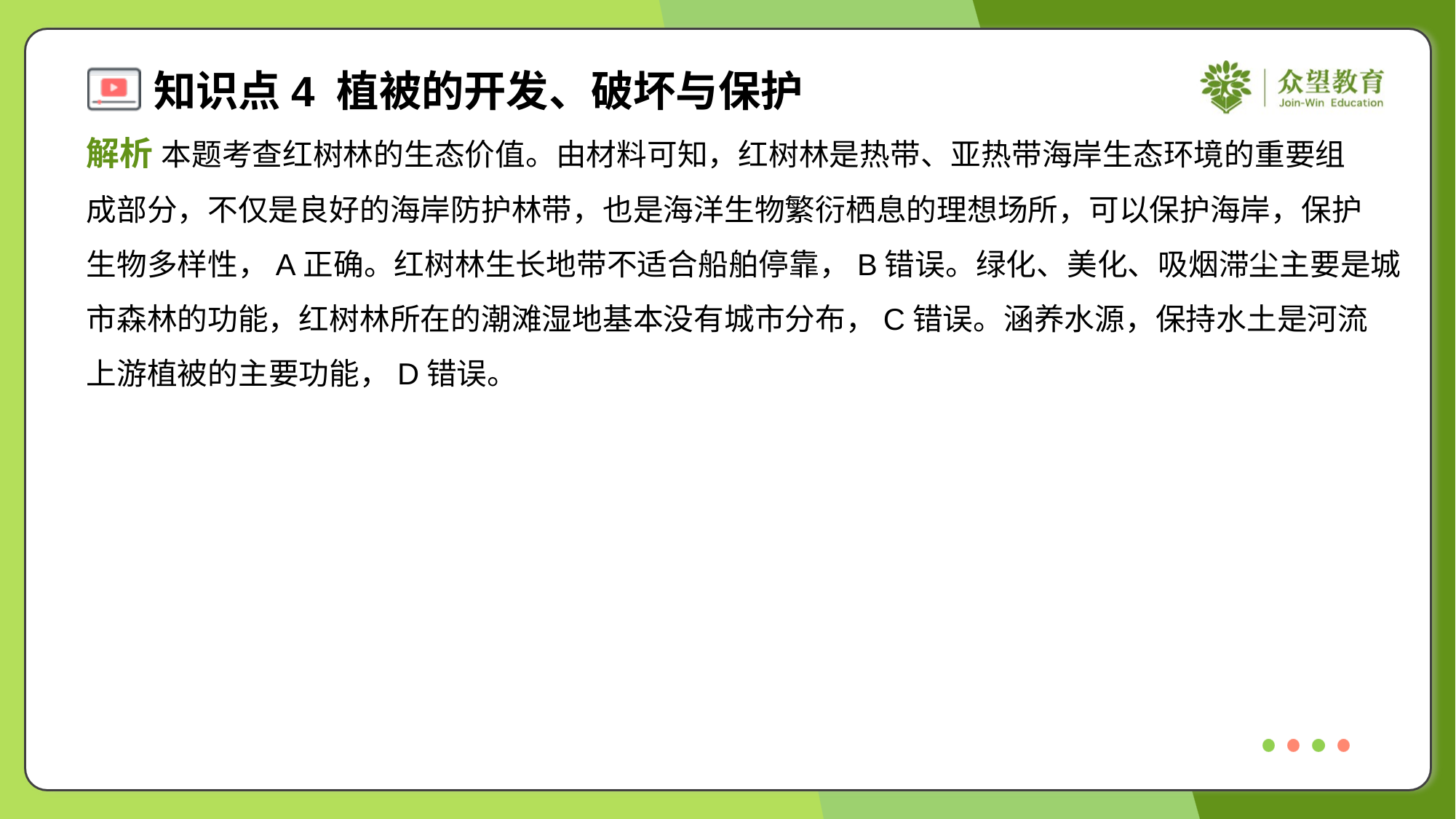

解析 本题考查红树林的生态价值。由材料可知，红树林是热带、亚热带海岸生态环境的重要组
成部分，不仅是良好的海岸防护林带，也是海洋生物繁衍栖息的理想场所，可以保护海岸，保护
生物多样性，A正确。红树林生长地带不适合船舶停靠，B错误。绿化、美化、吸烟滞尘主要是城
市森林的功能，红树林所在的潮滩湿地基本没有城市分布，C错误。涵养水源，保持水土是河流
上游植被的主要功能，D错误。